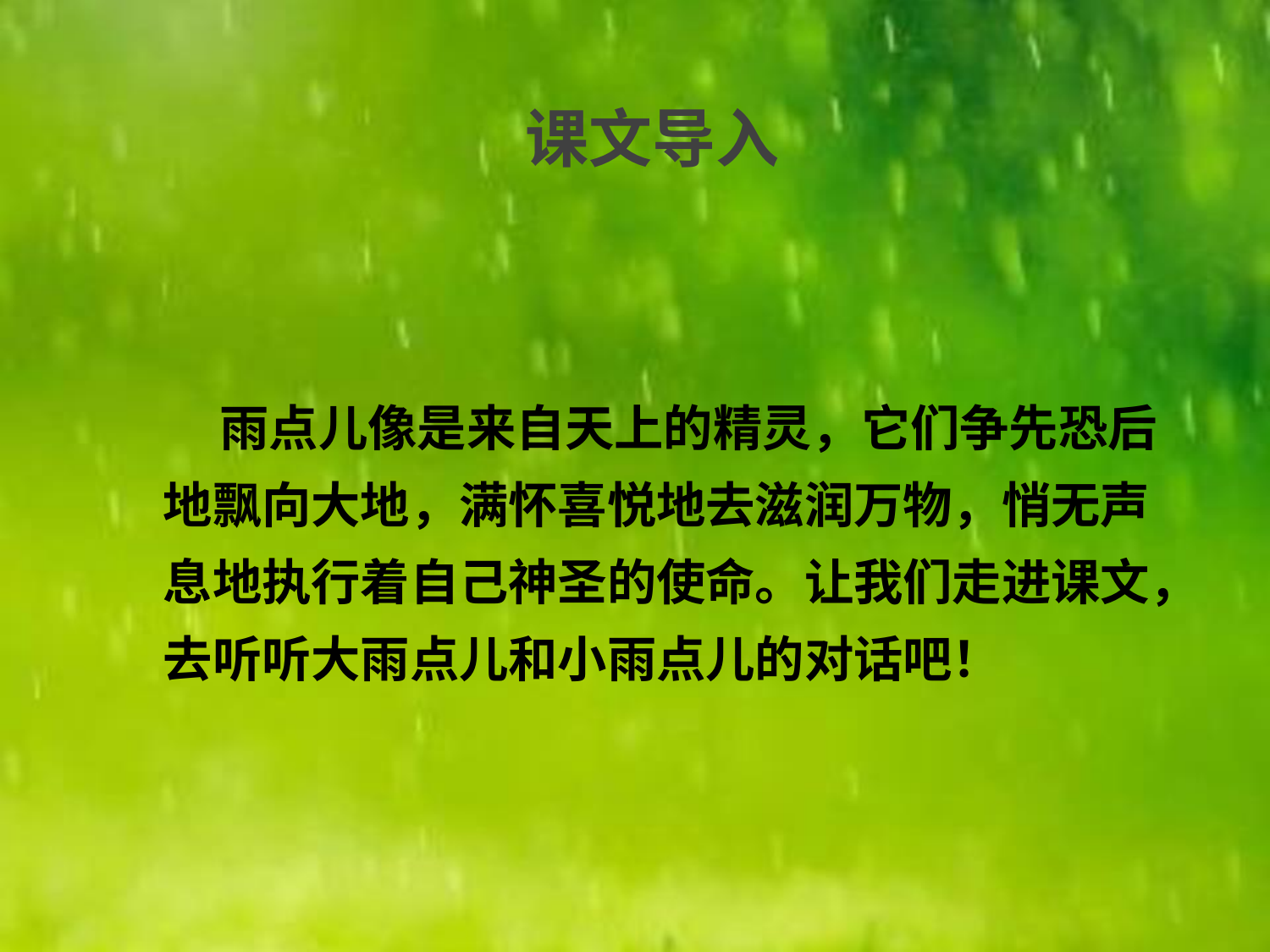

课文导入
    雨点儿像是来自天上的精灵，它们争先恐后地飘向大地，满怀喜悦地去滋润万物，悄无声息地执行着自己神圣的使命。让我们走进课文，去听听大雨点儿和小雨点儿的对话吧！